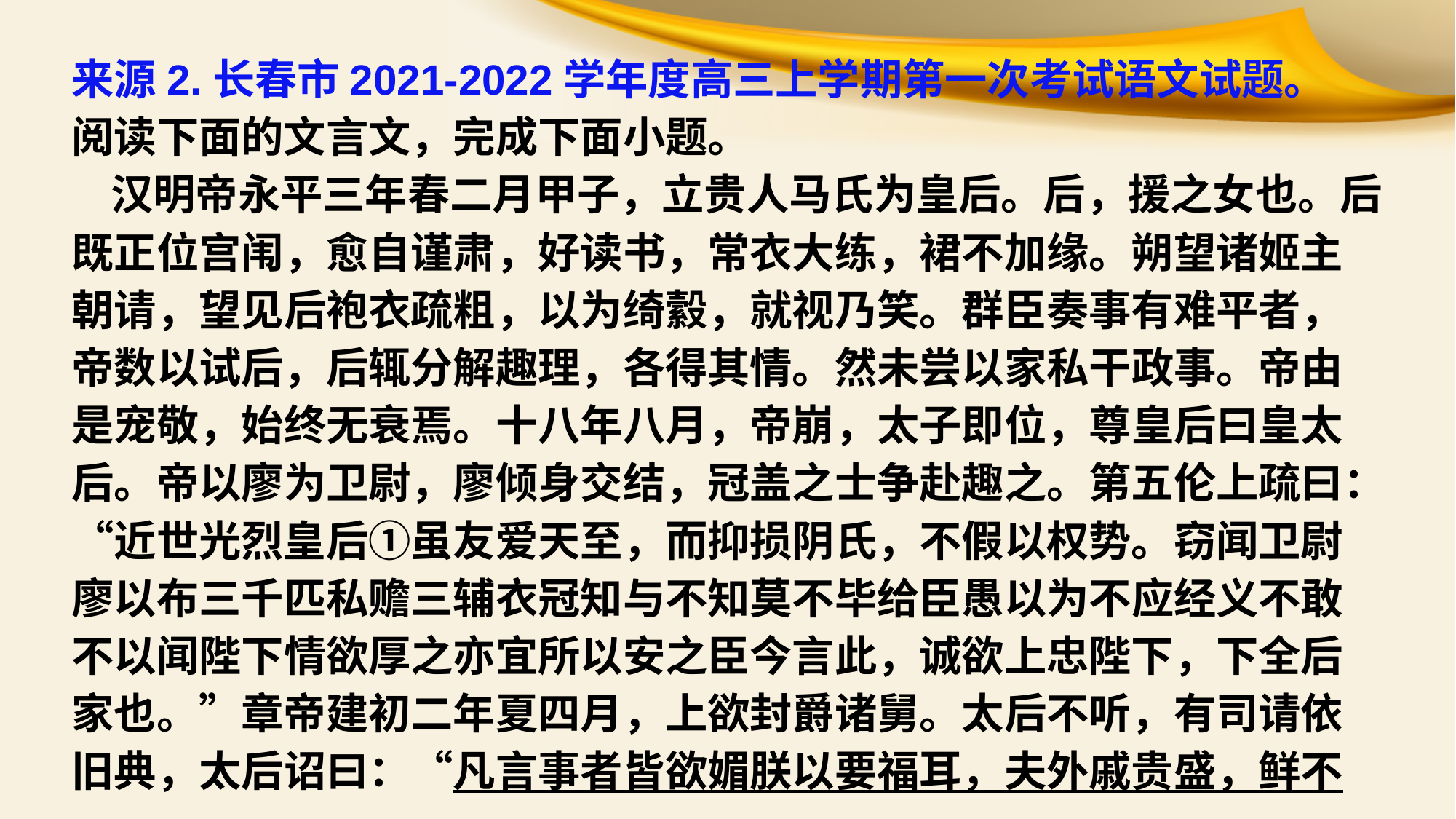

来源2.长春市2021-2022学年度高三上学期第一次考试语文试题。
阅读下面的文言文，完成下面小题。
   汉明帝永平三年春二月甲子，立贵人马氏为皇后。后，援之女也。后既正位宫闱，愈自谨肃，好读书，常衣大练，裙不加缘。朔望诸姬主朝请，望见后袍衣疏粗，以为绮縠，就视乃笑。群臣奏事有难平者，帝数以试后，后辄分解趣理，各得其情。然未尝以家私干政事。帝由是宠敬，始终无衰焉。十八年八月，帝崩，太子即位，尊皇后曰皇太后。帝以廖为卫尉，廖倾身交结，冠盖之士争赴趣之。第五伦上疏曰：“近世光烈皇后①虽友爱天至，而抑损阴氏，不假以权势。窃闻卫尉廖以布三千匹私赡三辅衣冠知与不知莫不毕给臣愚以为不应经义不敢不以闻陛下情欲厚之亦宜所以安之臣今言此，诚欲上忠陛下，下全后家也。”章帝建初二年夏四月，上欲封爵诸舅。太后不听，有司请依旧典，太后诏曰：“凡言事者皆欲媚朕以要福耳，夫外戚贵盛，鲜不